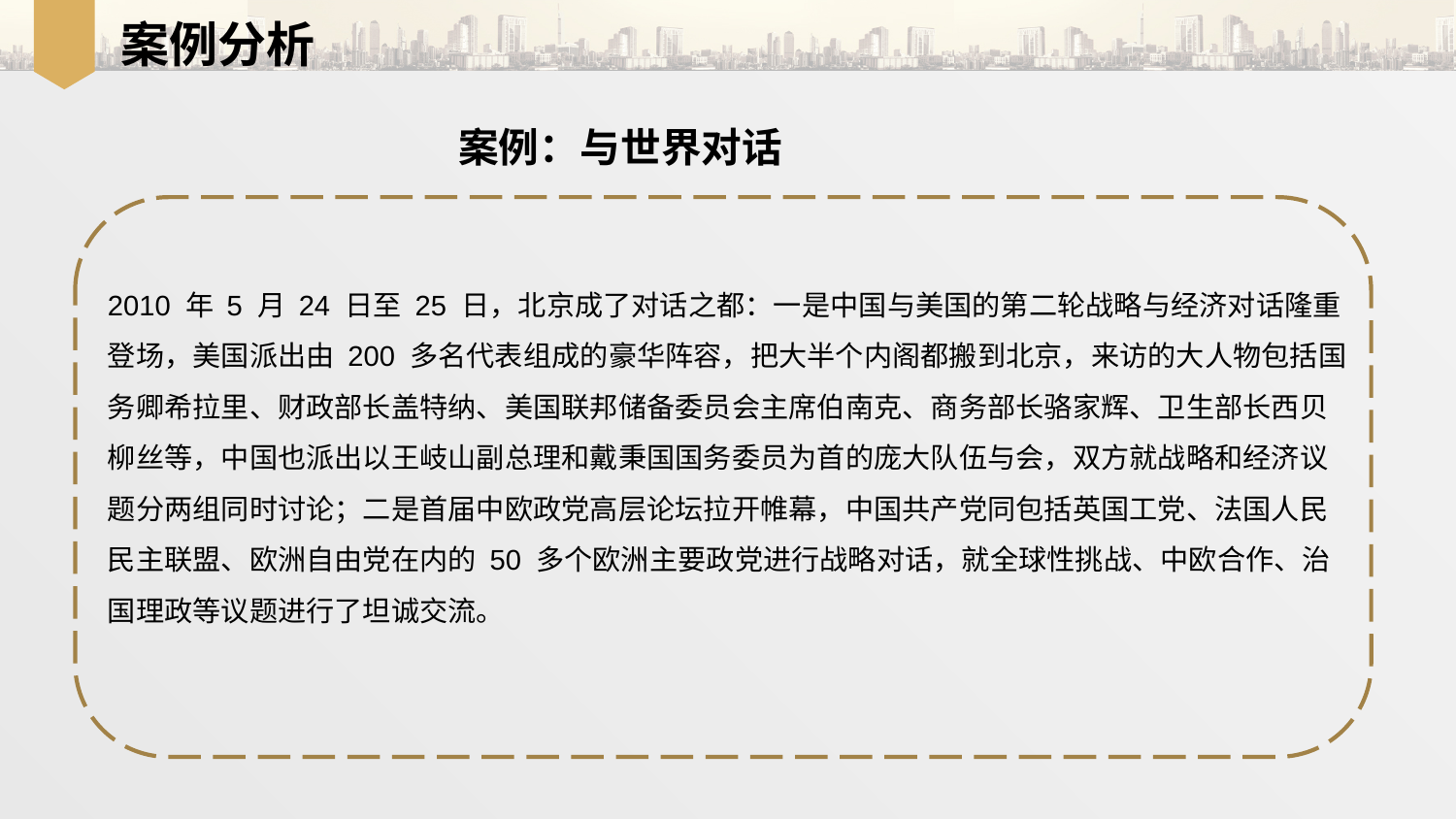

案例分析
案例：与世界对话

2010 年 5 月 24 日至 25 日，北京成了对话之都：一是中国与美国的第二轮战略与经济对话隆重登场，美国派出由 200 多名代表组成的豪华阵容，把大半个内阁都搬到北京，来访的大人物包括国务卿希拉里、财政部长盖特纳、美国联邦储备委员会主席伯南克、商务部长骆家辉、卫生部长西贝柳丝等，中国也派出以王岐山副总理和戴秉国国务委员为首的庞大队伍与会，双方就战略和经济议题分两组同时讨论；二是首届中欧政党高层论坛拉开帷幕，中国共产党同包括英国工党、法国人民民主联盟、欧洲自由党在内的 50 多个欧洲主要政党进行战略对话，就全球性挑战、中欧合作、治国理政等议题进行了坦诚交流。